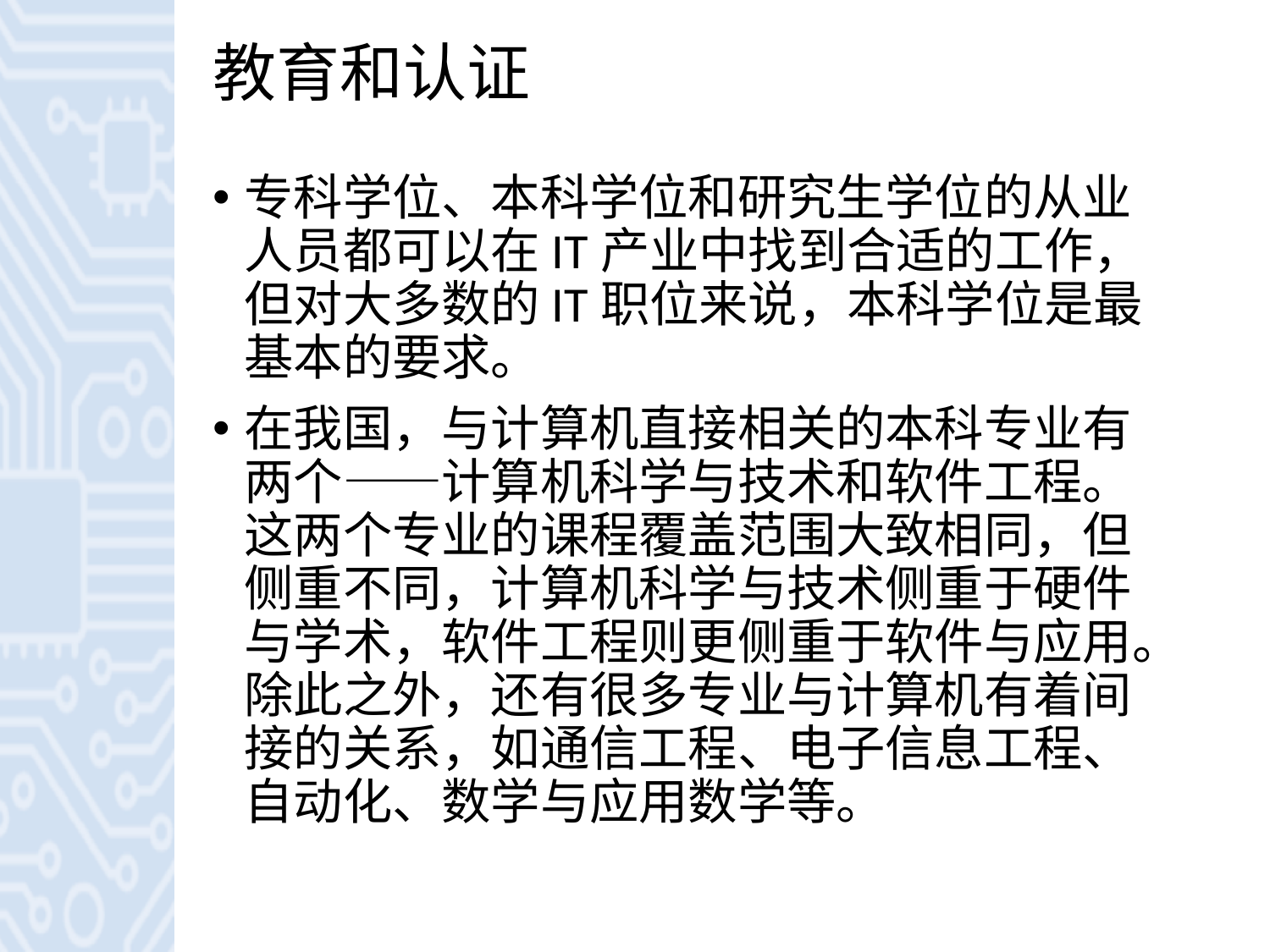

# 教育和认证
专科学位、本科学位和研究生学位的从业人员都可以在IT产业中找到合适的工作，但对大多数的IT职位来说，本科学位是最基本的要求。
在我国，与计算机直接相关的本科专业有两个——计算机科学与技术和软件工程。这两个专业的课程覆盖范围大致相同，但侧重不同，计算机科学与技术侧重于硬件与学术，软件工程则更侧重于软件与应用。除此之外，还有很多专业与计算机有着间接的关系，如通信工程、电子信息工程、自动化、数学与应用数学等。